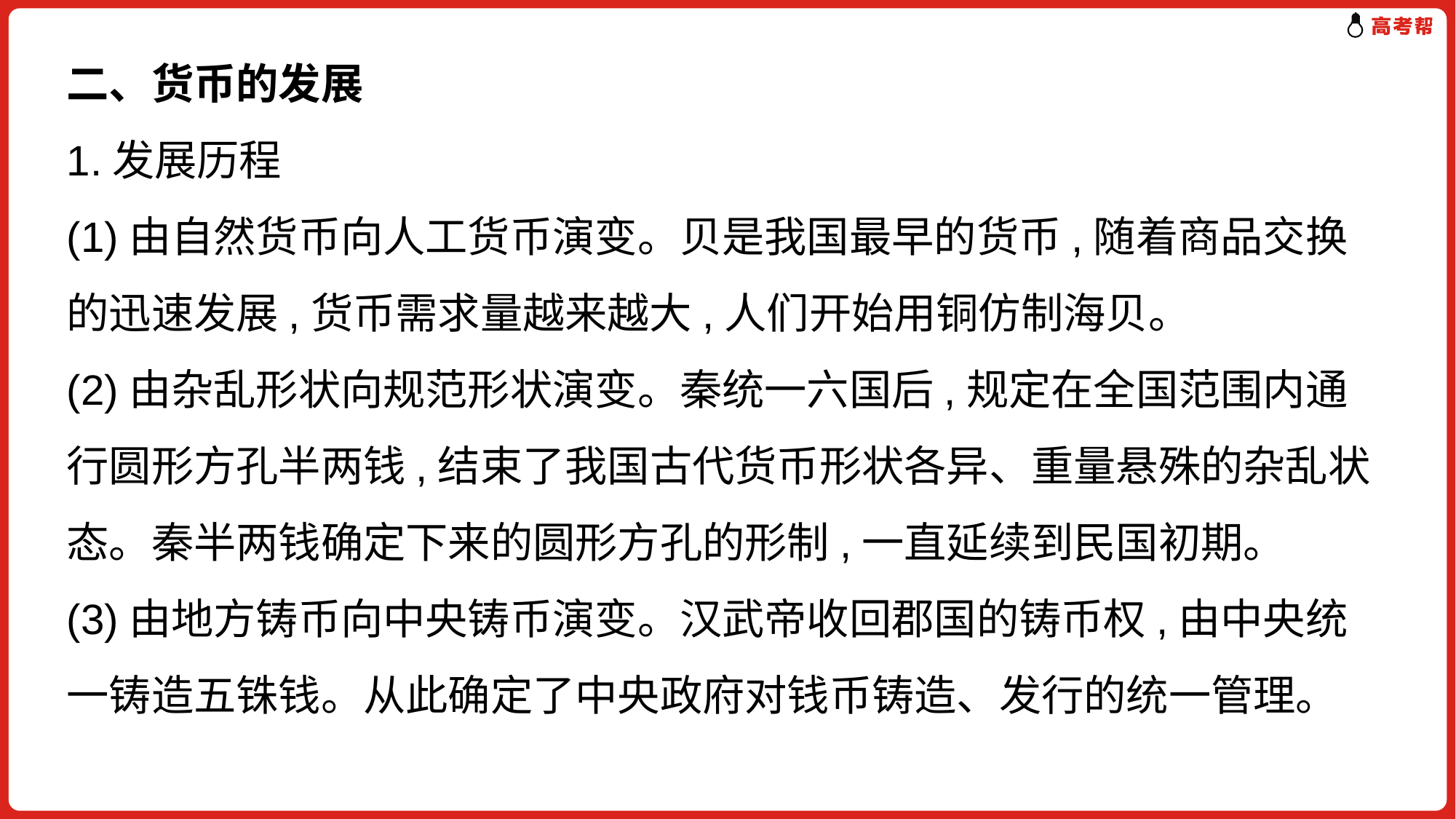

二、货币的发展
1.发展历程
(1)由自然货币向人工货币演变。贝是我国最早的货币,随着商品交换的迅速发展,货币需求量越来越大,人们开始用铜仿制海贝。
(2)由杂乱形状向规范形状演变。秦统一六国后,规定在全国范围内通行圆形方孔半两钱,结束了我国古代货币形状各异、重量悬殊的杂乱状态。秦半两钱确定下来的圆形方孔的形制,一直延续到民国初期。
(3)由地方铸币向中央铸币演变。汉武帝收回郡国的铸币权,由中央统一铸造五铢钱。从此确定了中央政府对钱币铸造、发行的统一管理。